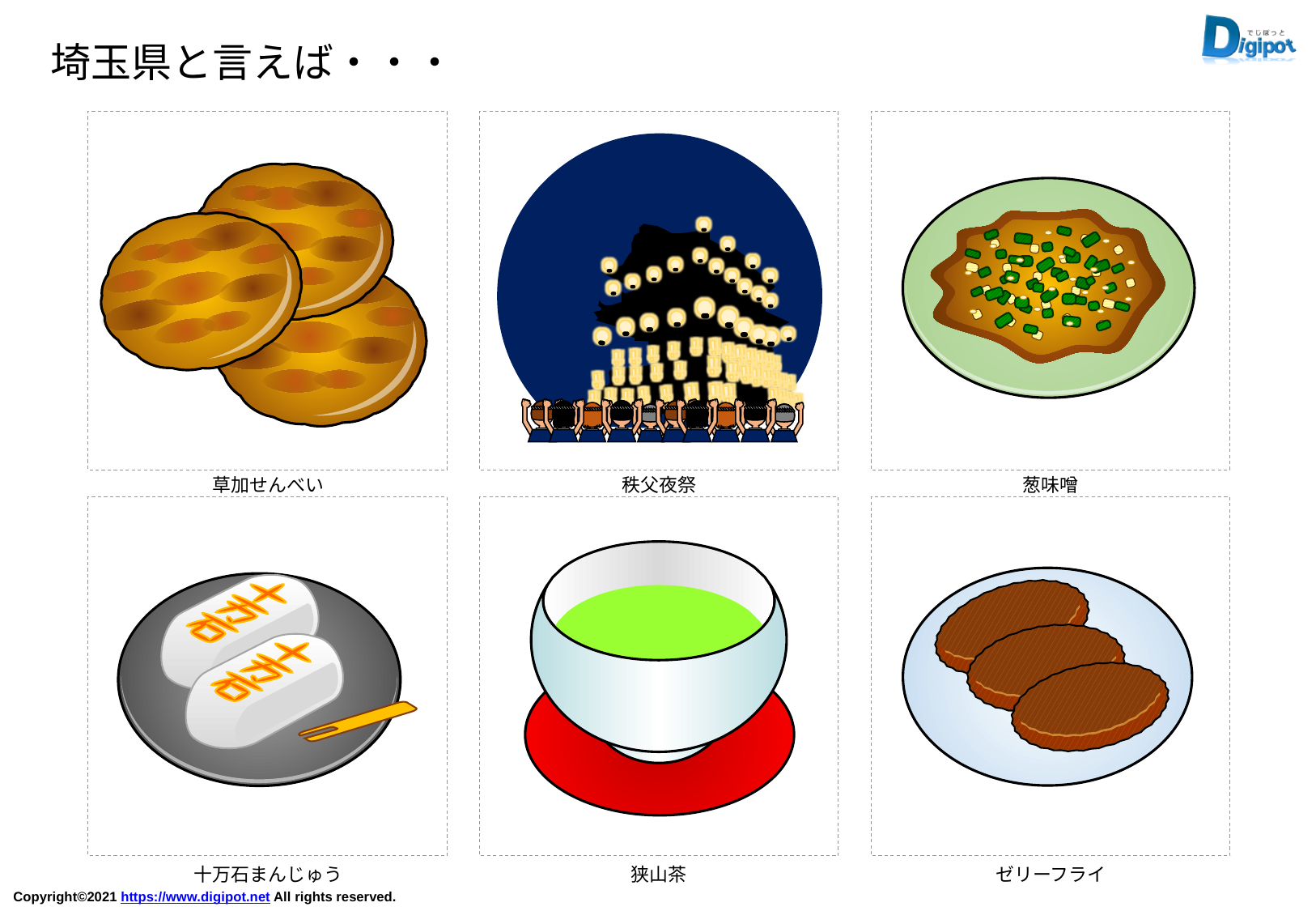

埼玉県と言えば・・・

草加せんべい
秩父夜祭
葱味噌

十万石まんじゅう
狭山茶
ゼリーフライ